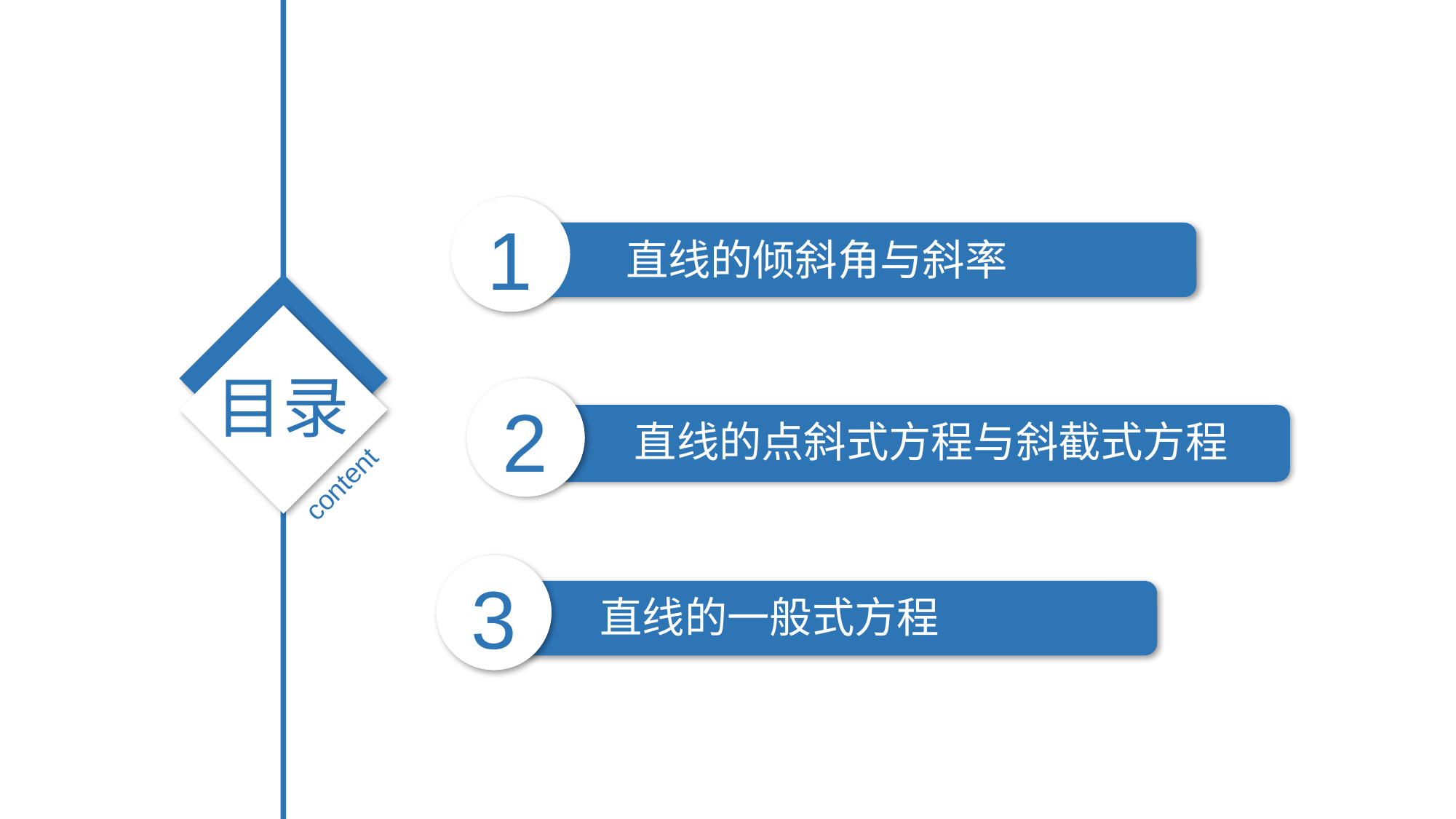

1

直线的倾斜角与斜率

目录

2

直线的点斜式方程与斜截式方程
content

3

直线的一般式方程